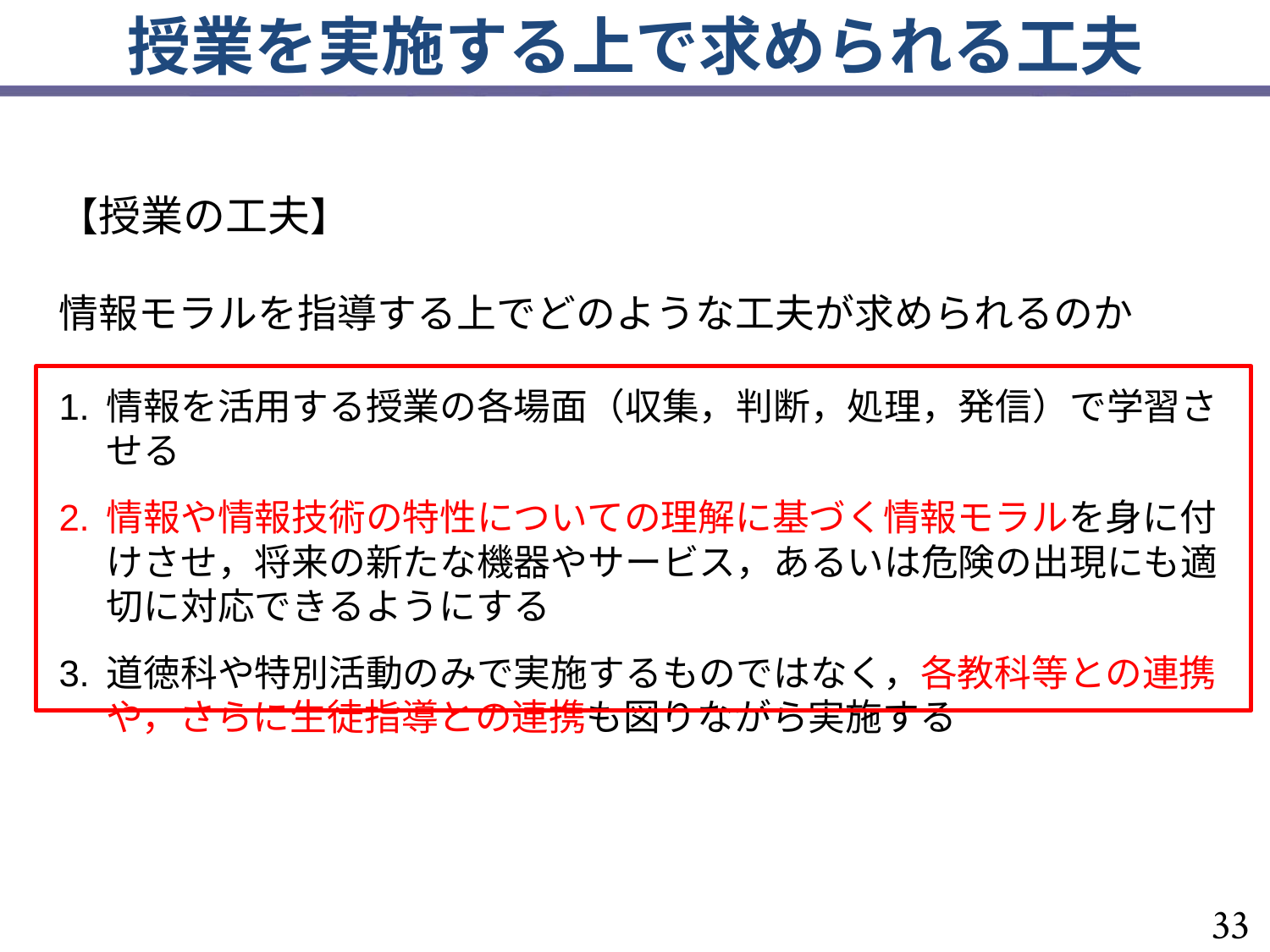

授業を実施する上で求められる工夫
【授業の工夫】

情報モラルを指導する上でどのような工夫が求められるのか

情報を活用する授業の各場面（収集，判断，処理，発信）で学習させる

情報や情報技術の特性についての理解に基づく情報モラルを身に付けさせ，将来の新たな機器やサービス，あるいは危険の出現にも適切に対応できるようにする

道徳科や特別活動のみで実施するものではなく，各教科等との連携や，さらに生徒指導との連携も図りながら実施する

33